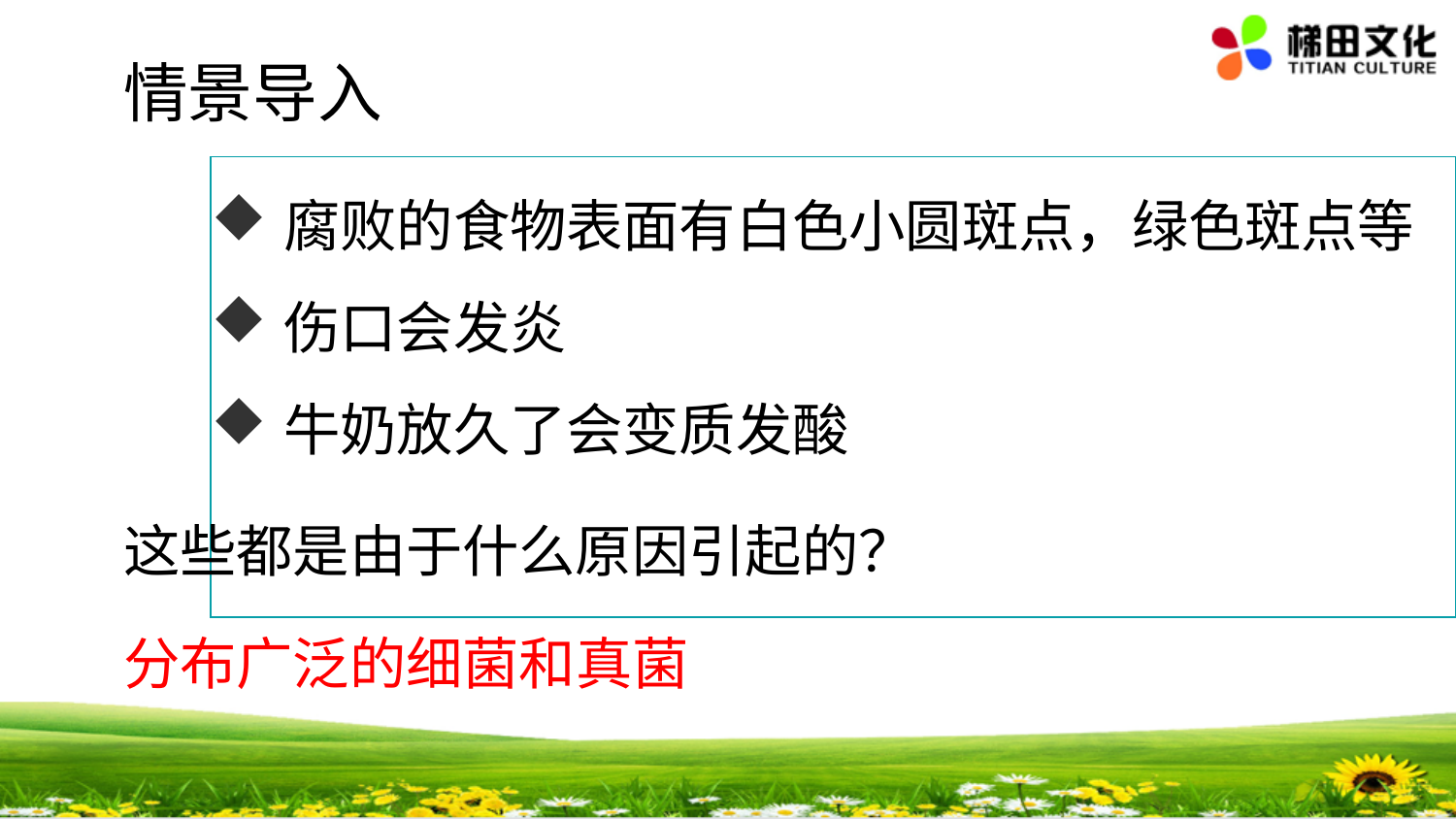

情景导入
腐败的食物表面有白色小圆斑点，绿色斑点等
伤口会发炎
牛奶放久了会变质发酸
这些都是由于什么原因引起的？
分布广泛的细菌和真菌